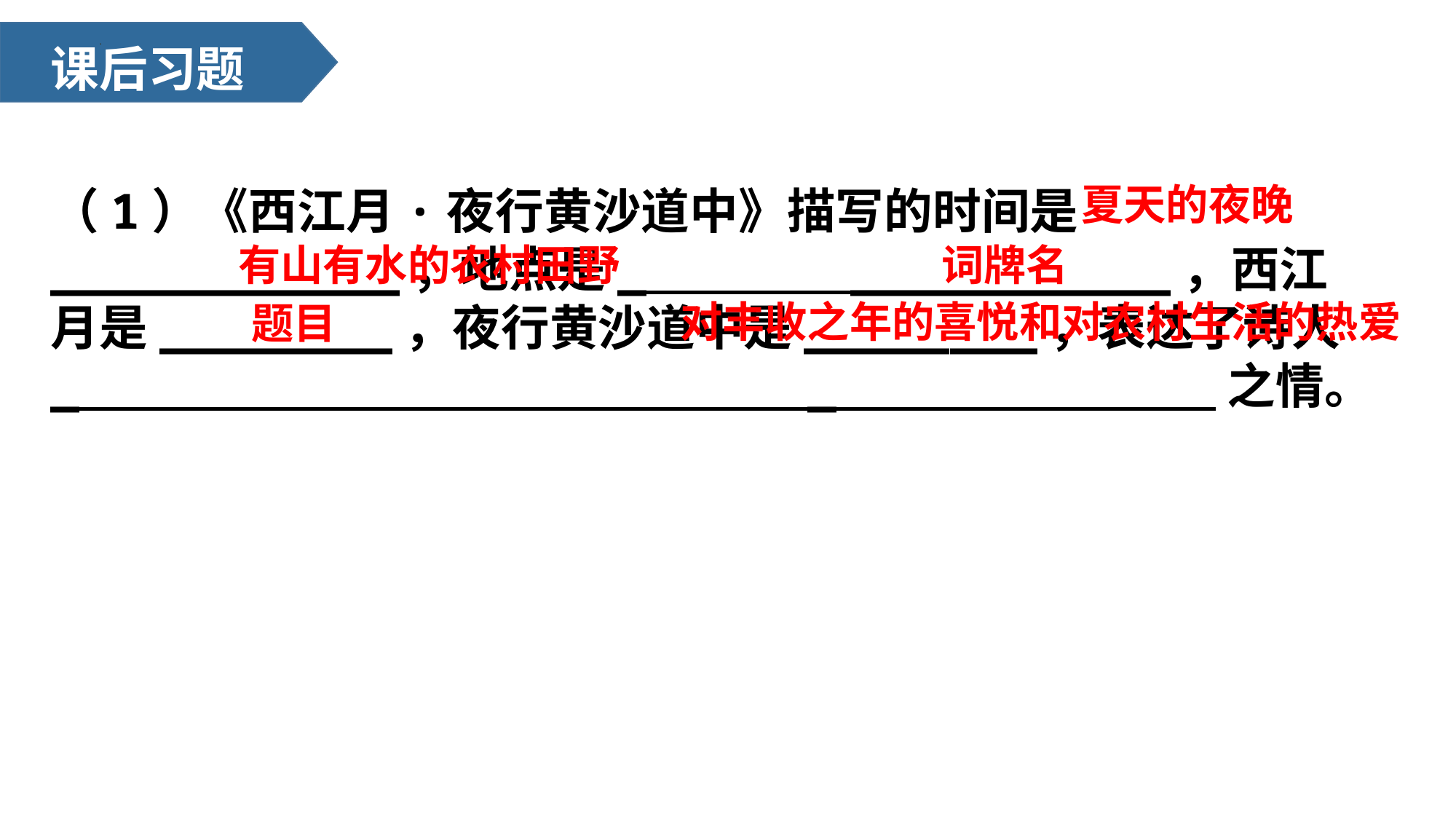

课后习题
夏天的夜晚
（1）《西江月·夜行黄沙道中》描写的时间是____________，地点是_       ___________，西江月是________，夜行黄沙道中是________，表达了诗人_                         _             之情。
有山有水的农村田野
词牌名
对丰收之年的喜悦和对农村生活的热爱
题目